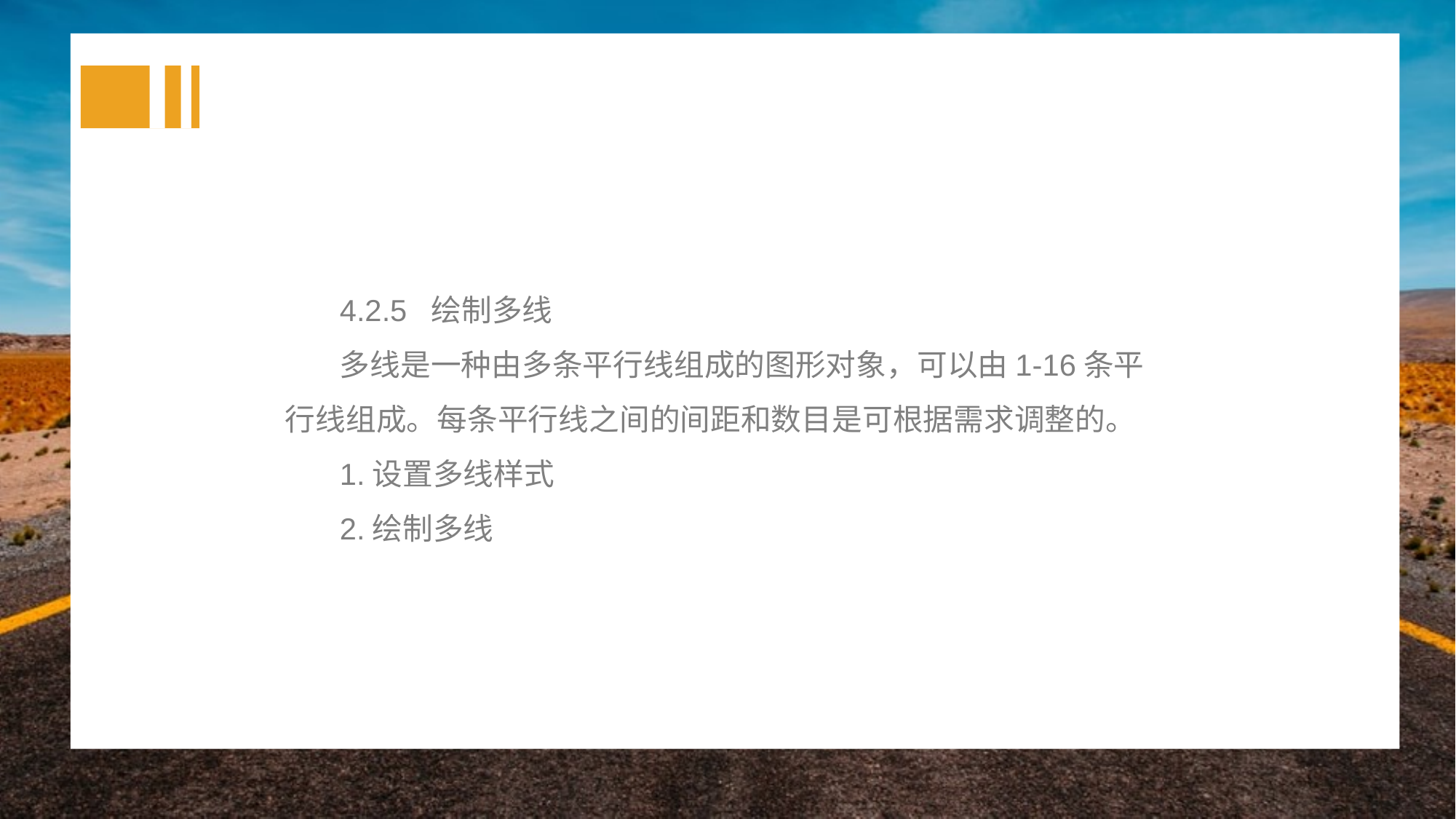

4.2.5  绘制多线
多线是一种由多条平行线组成的图形对象，可以由1-16条平行线组成。每条平行线之间的间距和数目是可根据需求调整的。
1.设置多线样式
2.绘制多线